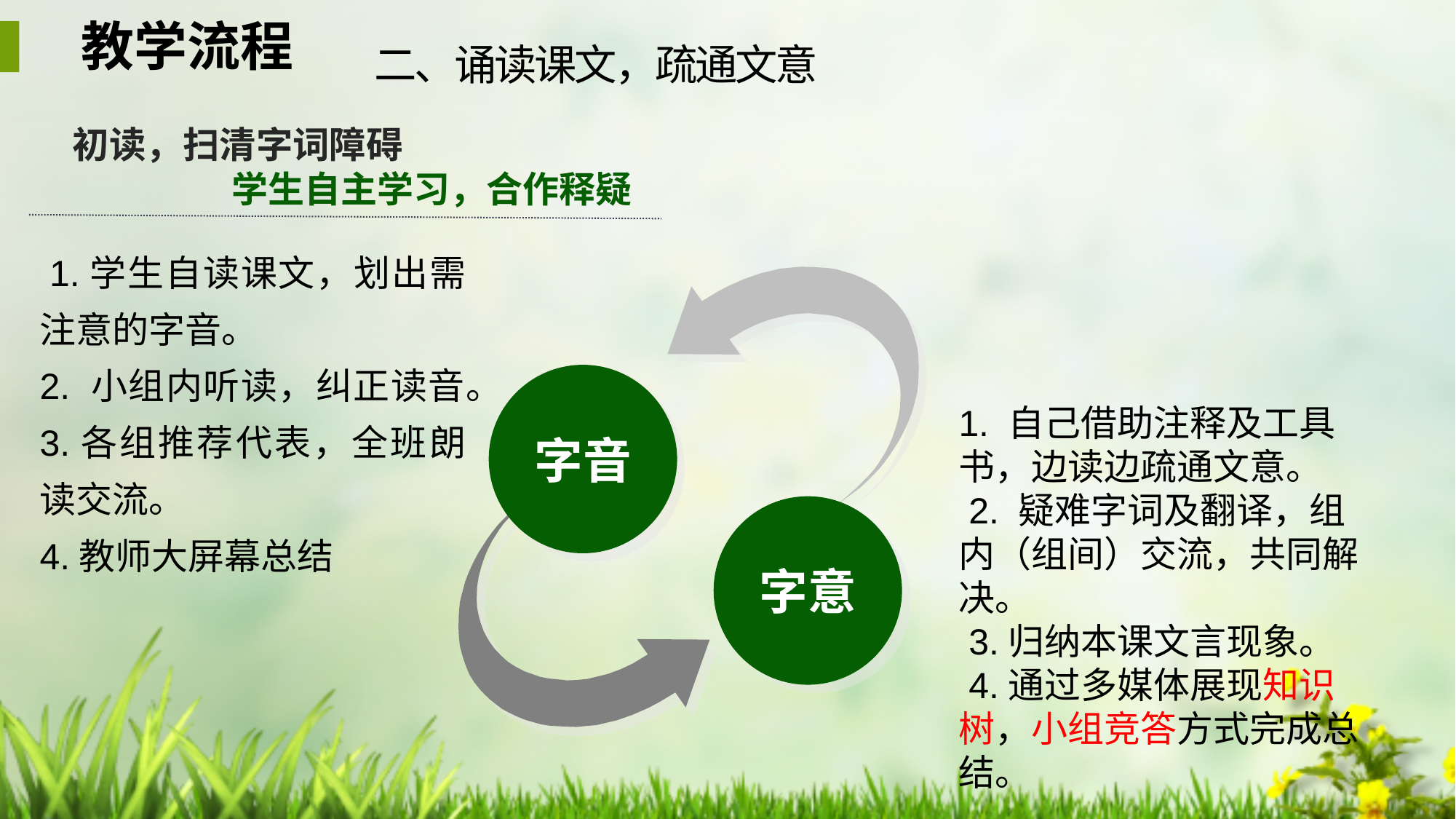

教学流程
二、诵读课文，疏通文意

初读，扫清字词障碍
                  学生自主学习，合作释疑

 1.学生自读课文，划出需注意的字音。
2. 小组内听读，纠正读音。
3.各组推荐代表，全班朗读交流。
4.教师大屏幕总结

字音
1. 自己借助注释及工具书，边读边疏通文意。
 2. 疑难字词及翻译，组内（组间）交流，共同解决。
 3.归纳本课文言现象。
 4.通过多媒体展现知识树，小组竞答方式完成总结。

字意